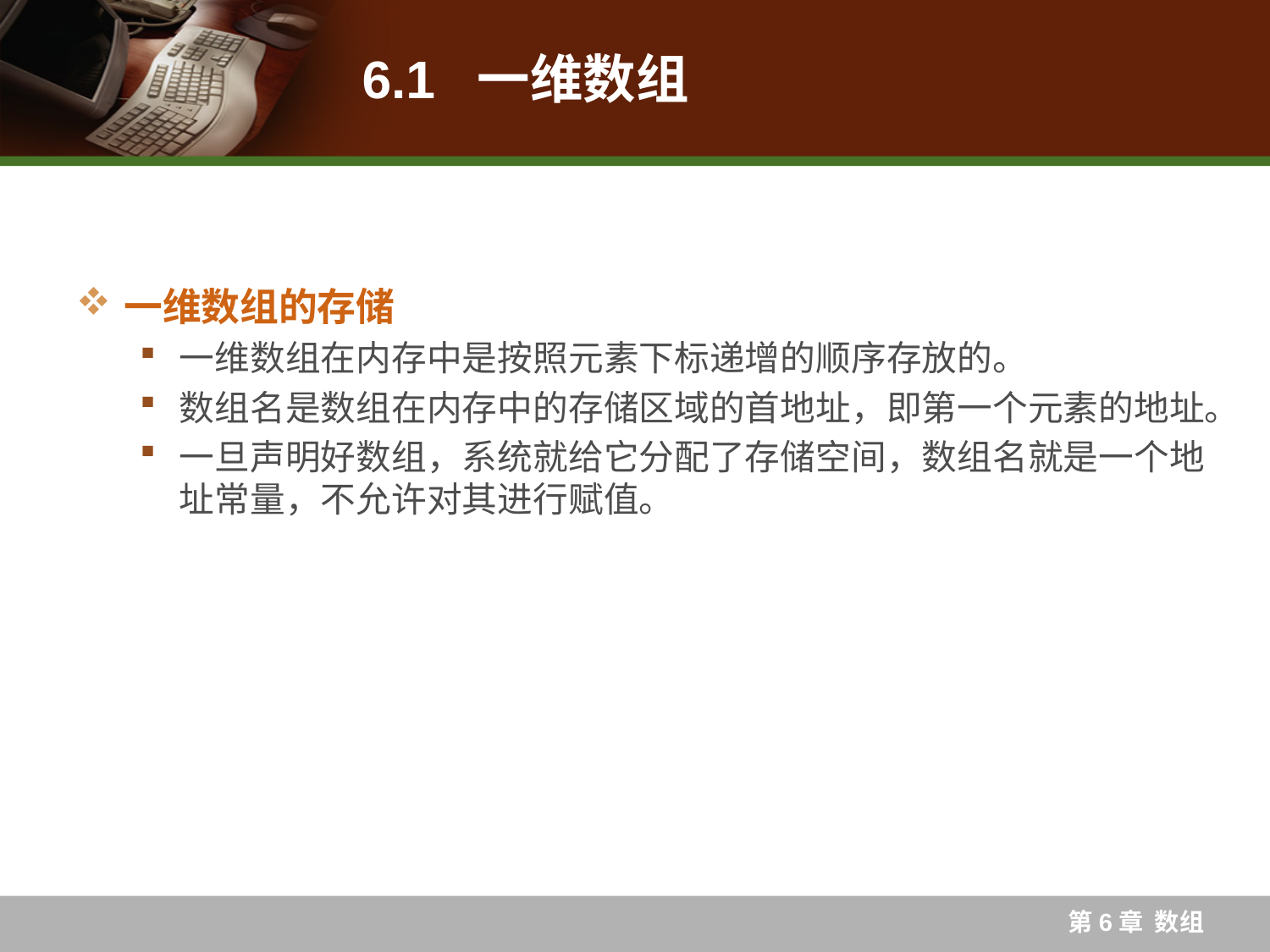

# 6.1  一维数组
一维数组的存储
一维数组在内存中是按照元素下标递增的顺序存放的。
数组名是数组在内存中的存储区域的首地址，即第一个元素的地址。
一旦声明好数组，系统就给它分配了存储空间，数组名就是一个地址常量，不允许对其进行赋值。
第6章  数组